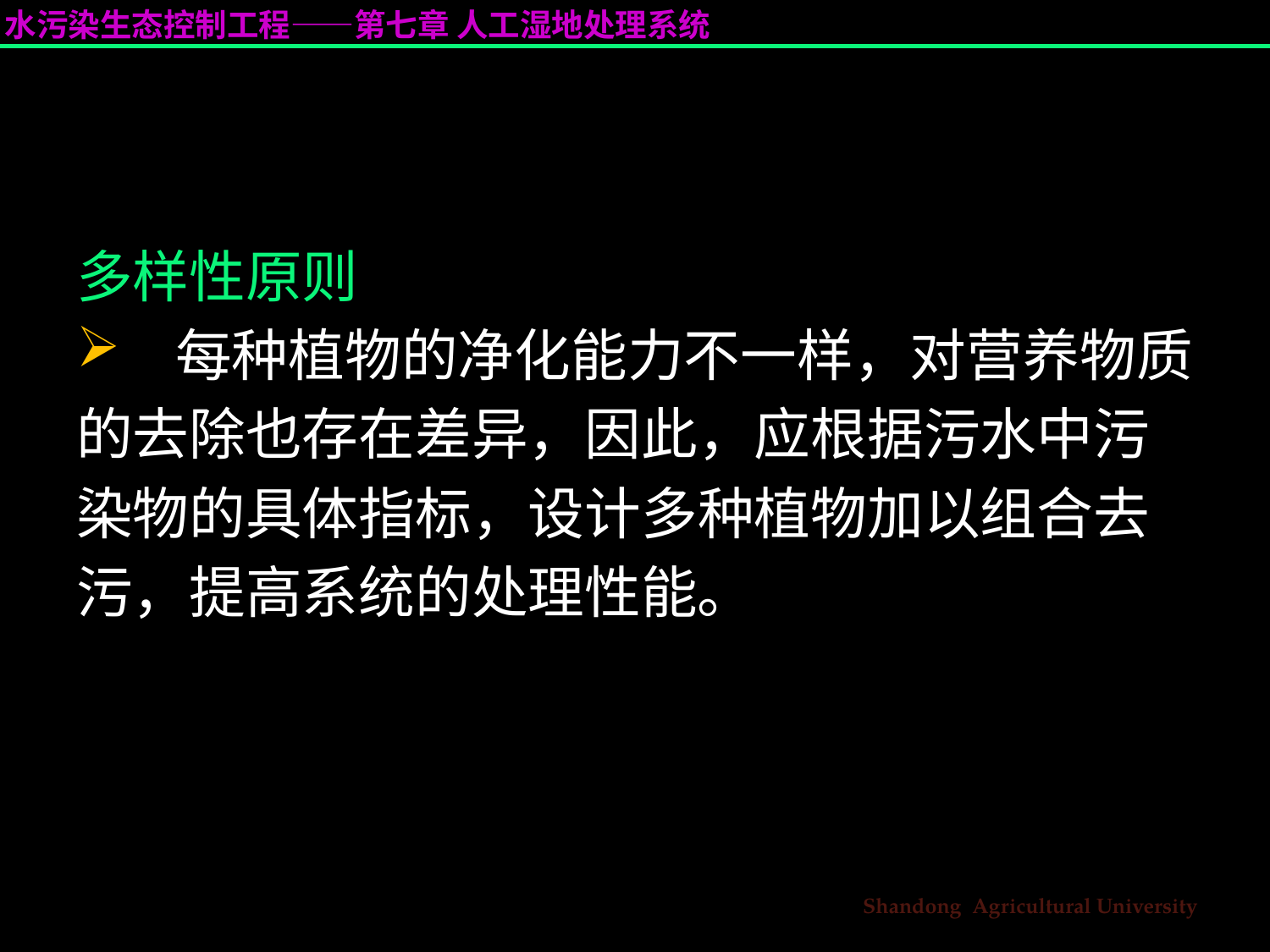

多样性原则
   每种植物的净化能力不一样，对营养物质
的去除也存在差异，因此，应根据污水中污
染物的具体指标，设计多种植物加以组合去
污，提高系统的处理性能。